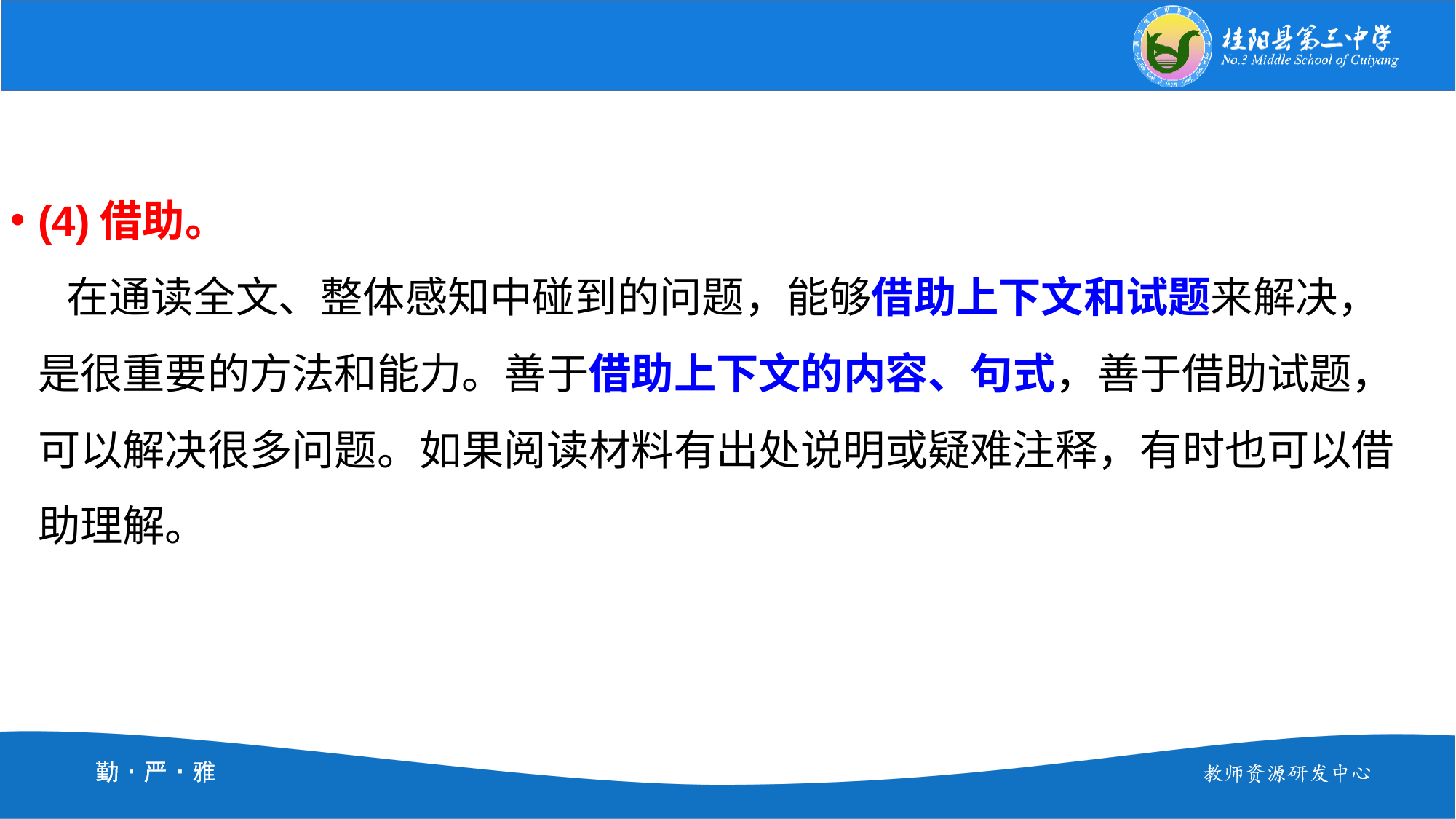

(4)借助。
   在通读全文、整体感知中碰到的问题，能够借助上下文和试题来解决，是很重要的方法和能力。善于借助上下文的内容、句式，善于借助试题，可以解决很多问题。如果阅读材料有出处说明或疑难注释，有时也可以借助理解。